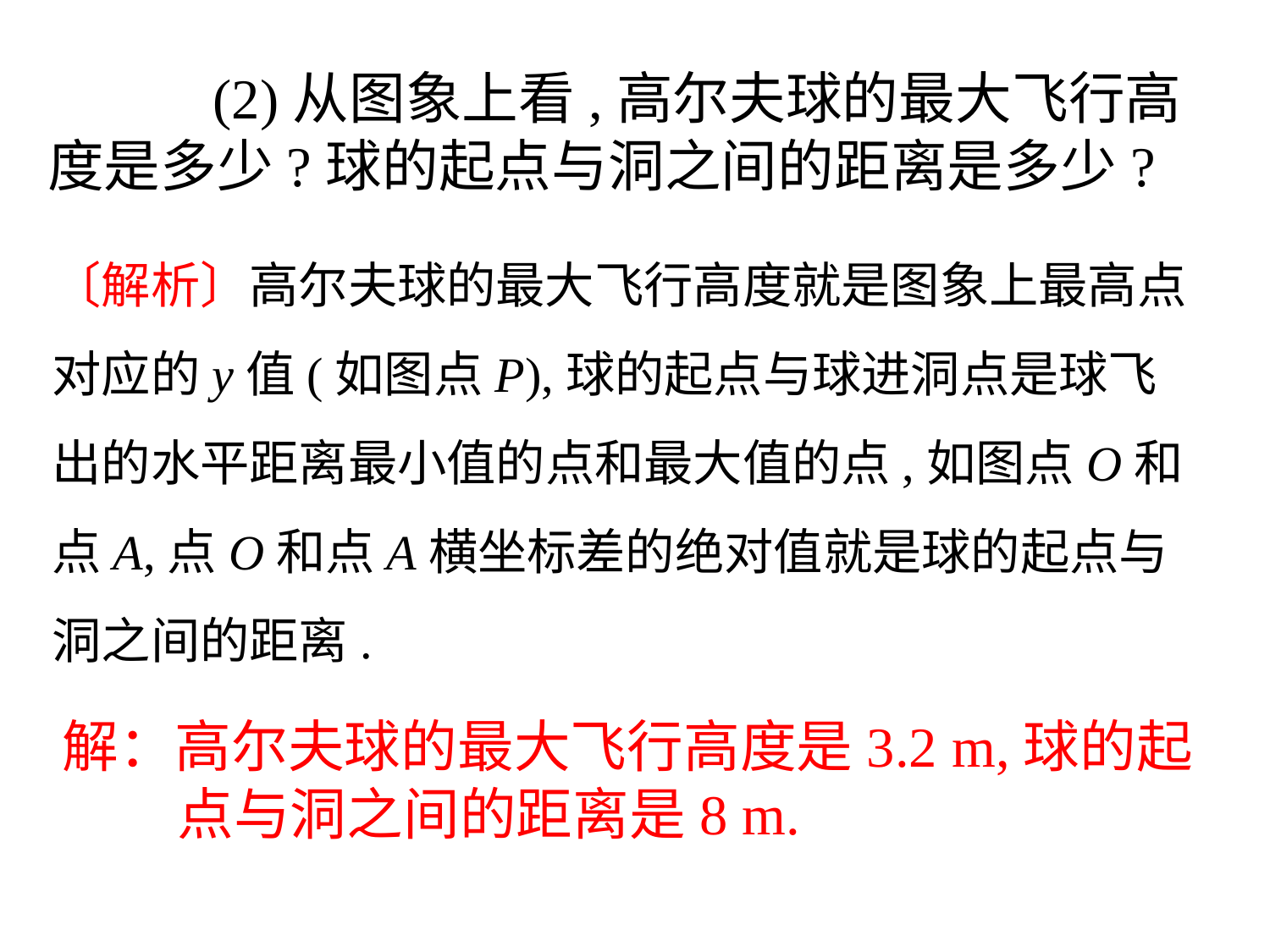

(2)从图象上看,高尔夫球的最大飞行高度是多少?球的起点与洞之间的距离是多少?
〔解析〕高尔夫球的最大飞行高度就是图象上最高点对应的y值(如图点P),球的起点与球进洞点是球飞出的水平距离最小值的点和最大值的点,如图点O和点A,点O和点A横坐标差的绝对值就是球的起点与洞之间的距离.
解：高尔夫球的最大飞行高度是3.2 m,球的起
        点与洞之间的距离是8 m.